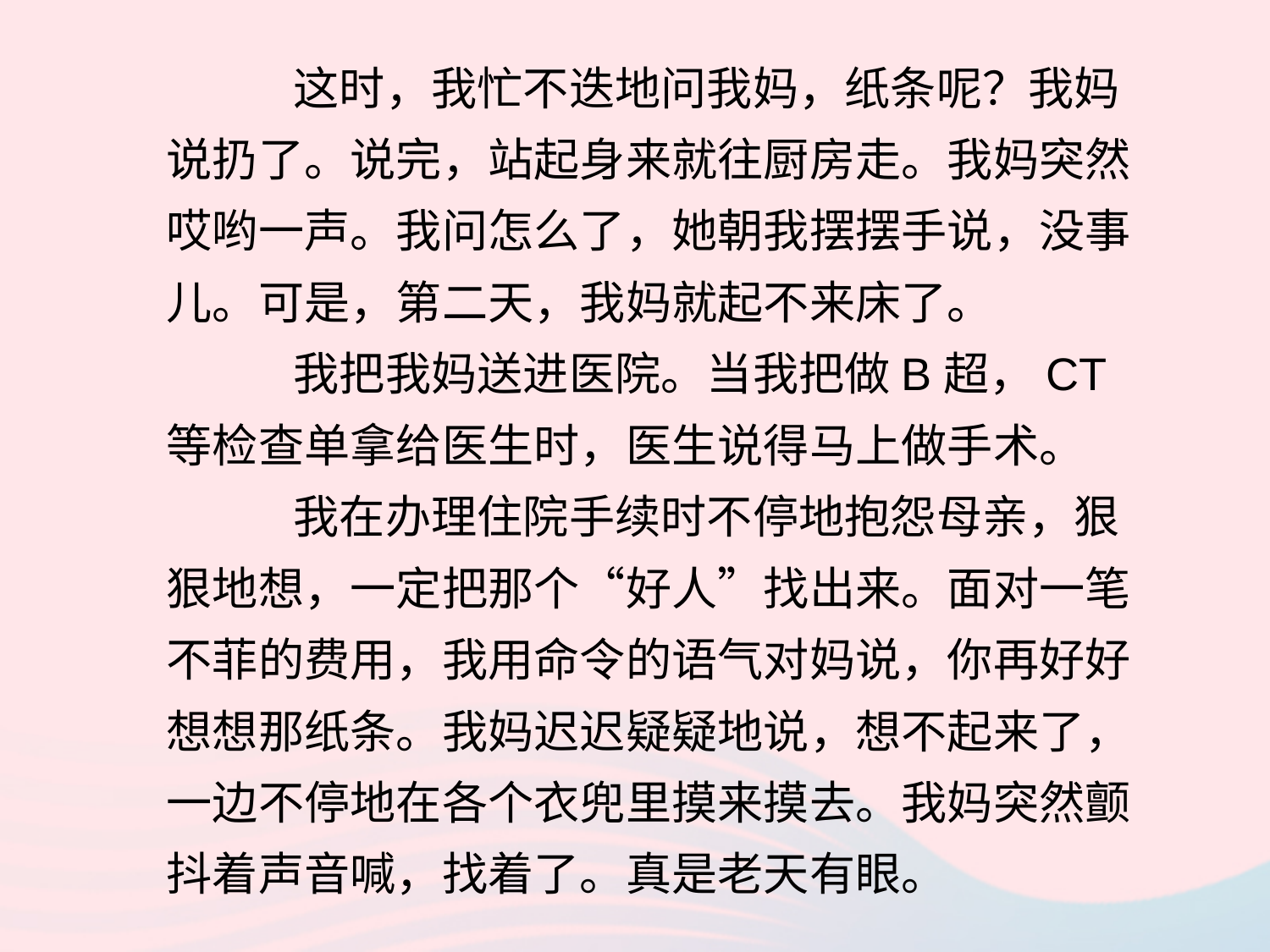

这时，我忙不迭地问我妈，纸条呢？我妈说扔了。说完，站起身来就往厨房走。我妈突然哎哟一声。我问怎么了，她朝我摆摆手说，没事儿。可是，第二天，我妈就起不来床了。
	我把我妈送进医院。当我把做B超，CT等检查单拿给医生时，医生说得马上做手术。
	我在办理住院手续时不停地抱怨母亲，狠狠地想，一定把那个“好人”找出来。面对一笔不菲的费用，我用命令的语气对妈说，你再好好想想那纸条。我妈迟迟疑疑地说，想不起来了，一边不停地在各个衣兜里摸来摸去。我妈突然颤抖着声音喊，找着了。真是老天有眼。